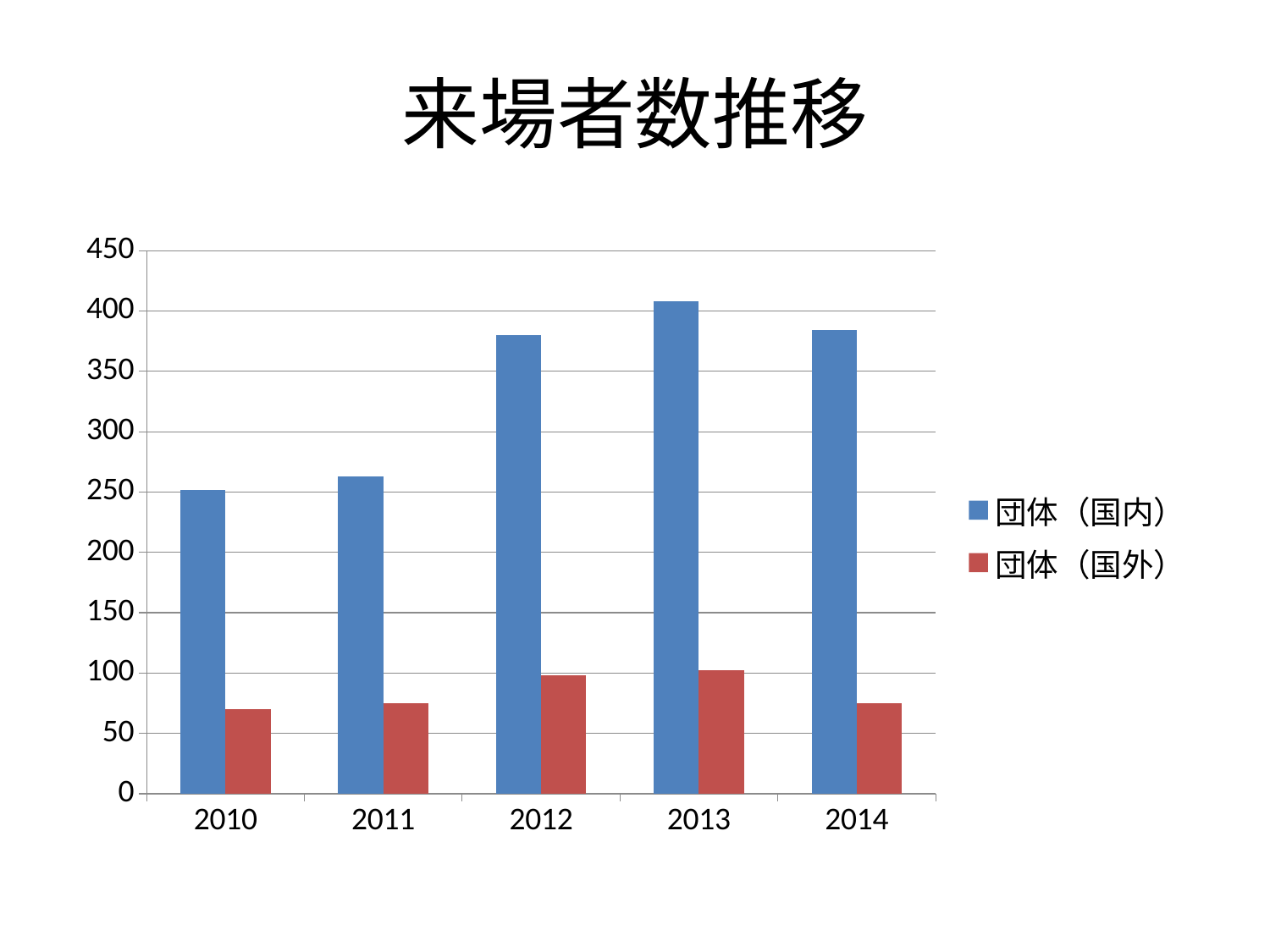

# 来場者数推移

### Chart

| Category | 団体（国内） | 団体（国外） |
|---|---|---|
| 2010 | 252.0 | 70.0 |
| 2011 | 263.0 | 75.0 |
| 2012 | 380.0 | 98.0 |
| 2013 | 408.0 | 102.0 |
| 2014 | 384.0 | 75.0 |